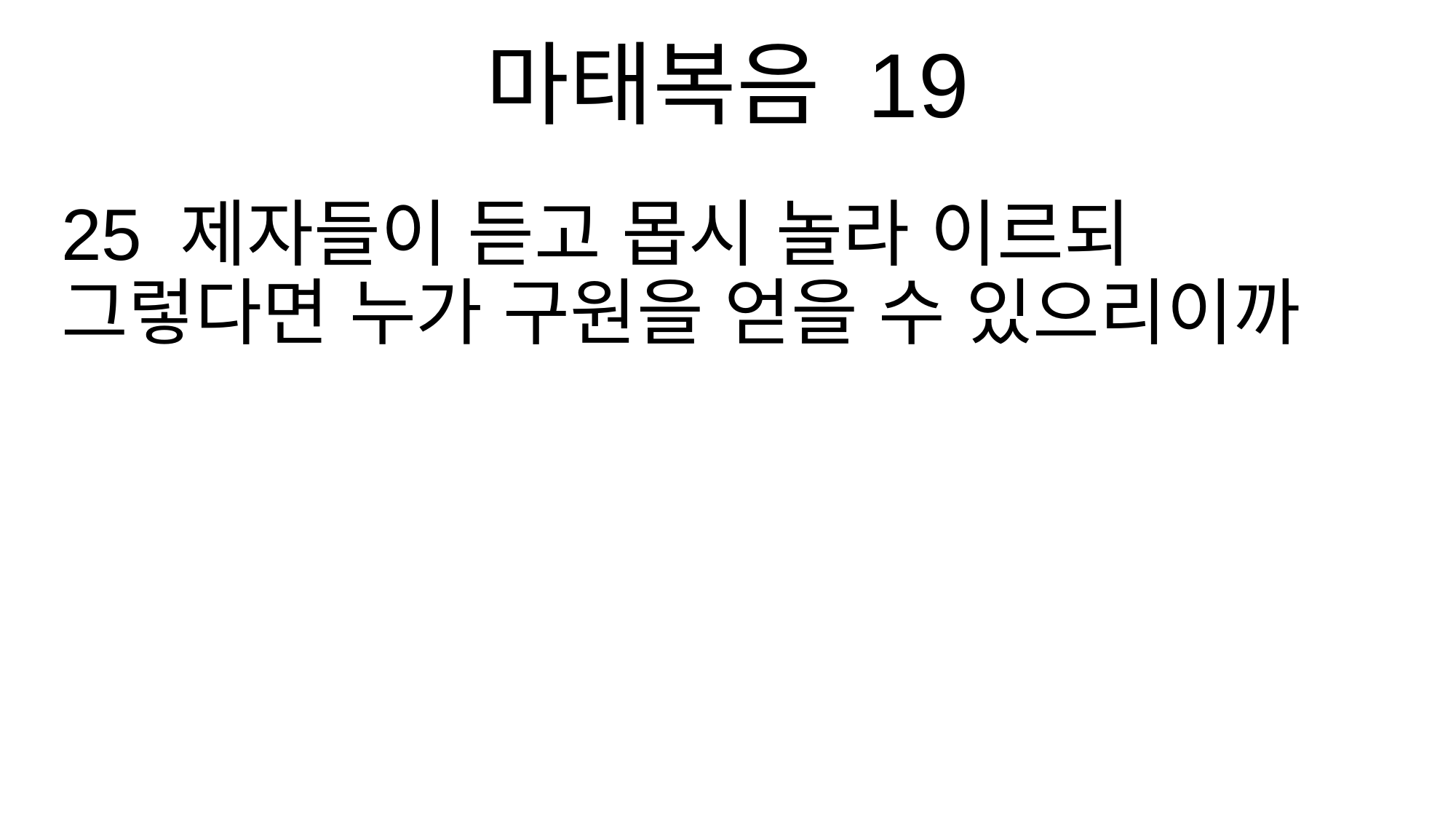

마태복음 19
25 제자들이 듣고 몹시 놀라 이르되 그렇다면 누가 구원을 얻을 수 있으리이까